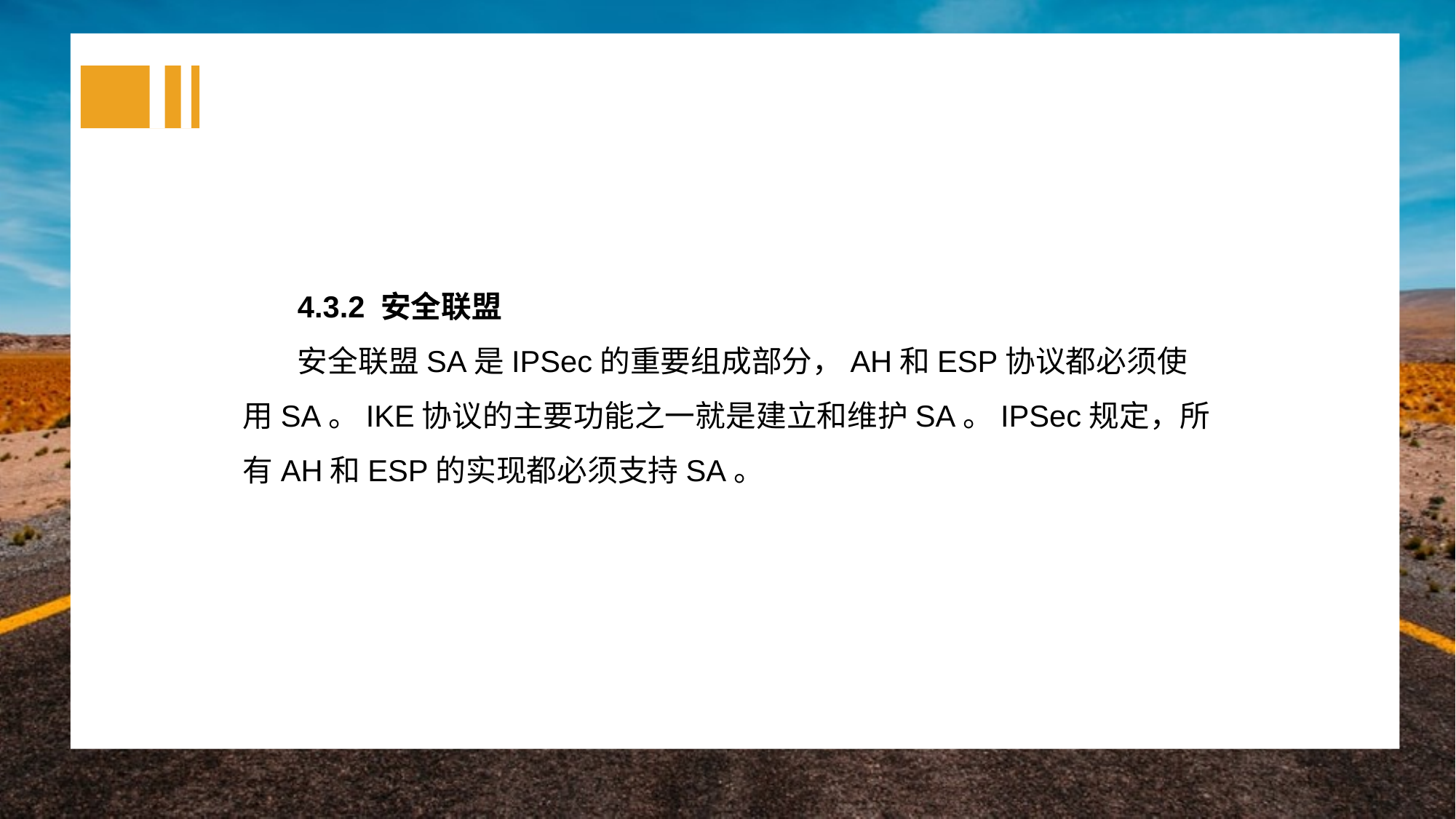

4.3.2 安全联盟
安全联盟SA是IPSec的重要组成部分，AH和ESP协议都必须使用SA。IKE协议的主要功能之一就是建立和维护SA。IPSec规定，所有AH和ESP的实现都必须支持SA。